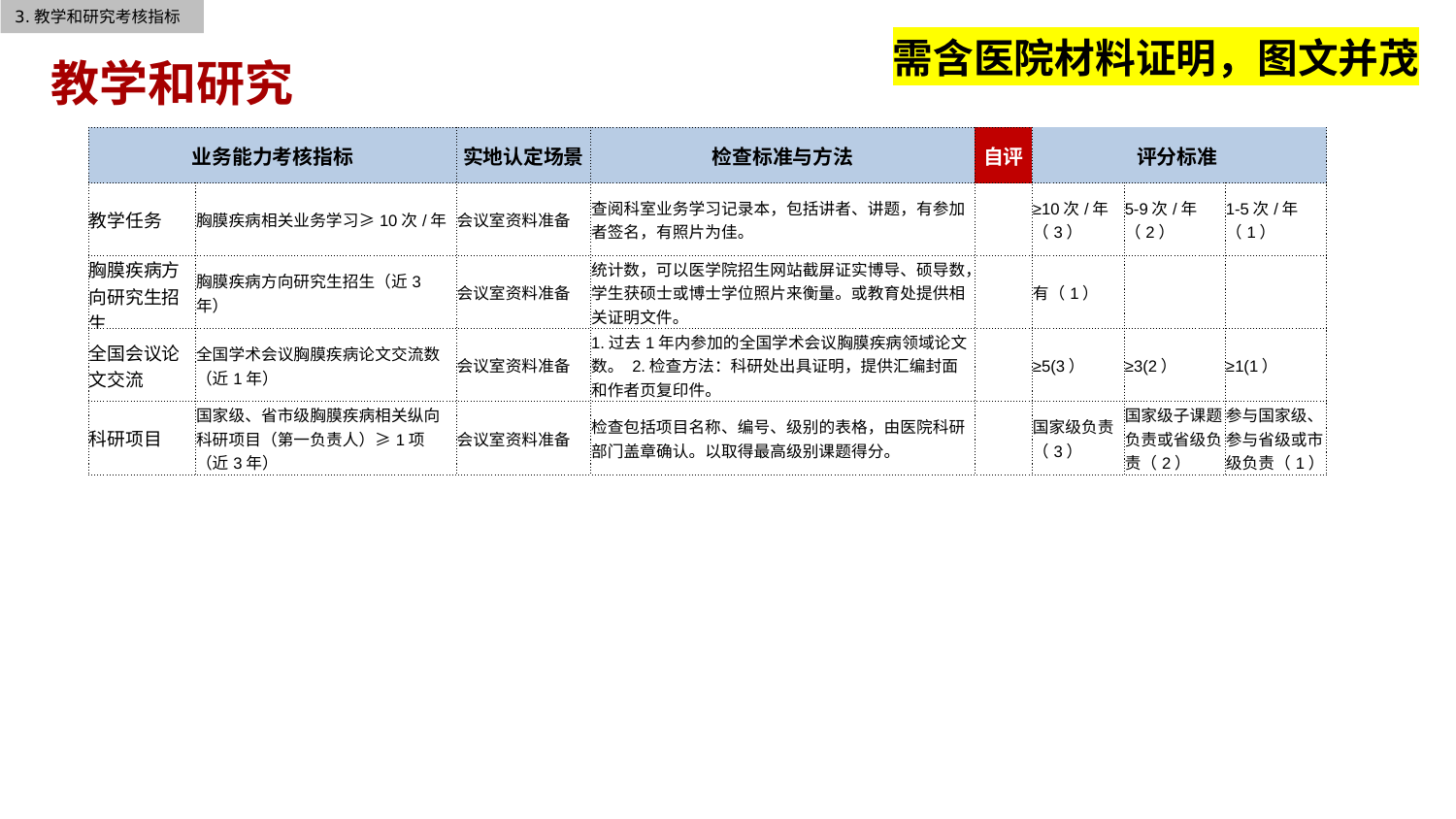

3.教学和研究考核指标
需含医院材料证明，图文并茂
教学和研究
| 业务能力考核指标 |  | 实地认定场景 | 检查标准与方法 | 自评 | 评分标准 |  |  |
| --- | --- | --- | --- | --- | --- | --- | --- |
| 教学任务 | 胸膜疾病相关业务学习≥10次/年 | 会议室资料准备 | 查阅科室业务学习记录本，包括讲者、讲题，有参加者签名，有照片为佳。 |  | ≥10次/年（3） | 5-9次/年（2） | 1-5次/年（1） |
| 胸膜疾病方向研究生招生 | 胸膜疾病方向研究生招生（近3年） | 会议室资料准备 | 统计数，可以医学院招生网站截屏证实博导、硕导数，学生获硕士或博士学位照片来衡量。或教育处提供相关证明文件。 |  | 有（1） |  |  |
| 全国会议论文交流 | 全国学术会议胸膜疾病论文交流数（近1年） | 会议室资料准备 | 1.过去1年内参加的全国学术会议胸膜疾病领域论文数。 2.检查方法：科研处出具证明，提供汇编封面和作者页复印件。 |  | ≥5(3） | ≥3(2） | ≥1(1） |
| 科研项目 | 国家级、省市级胸膜疾病相关纵向科研项目（第一负责人）≥1项（近3年） | 会议室资料准备 | 检查包括项目名称、编号、级别的表格，由医院科研部门盖章确认。以取得最高级别课题得分。 |  | 国家级负责（3） | 国家级子课题负责或省级负责（2） | 参与国家级、参与省级或市级负责（1） |
21